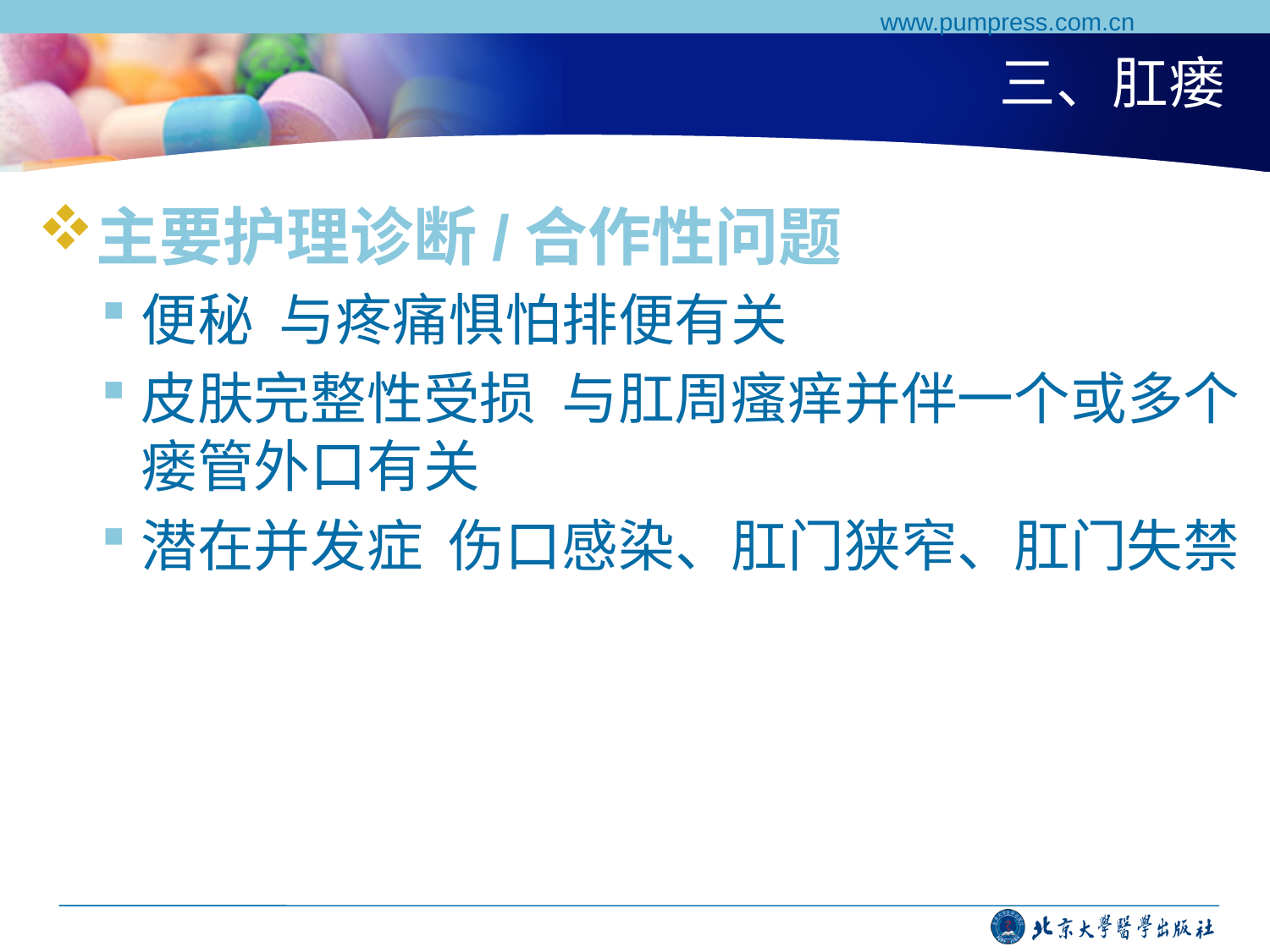

www.pumpress.com.cn
# 三、肛瘘
主要护理诊断/合作性问题
便秘  与疼痛惧怕排便有关
皮肤完整性受损  与肛周瘙痒并伴一个或多个瘘管外口有关
潜在并发症  伤口感染、肛门狭窄、肛门失禁